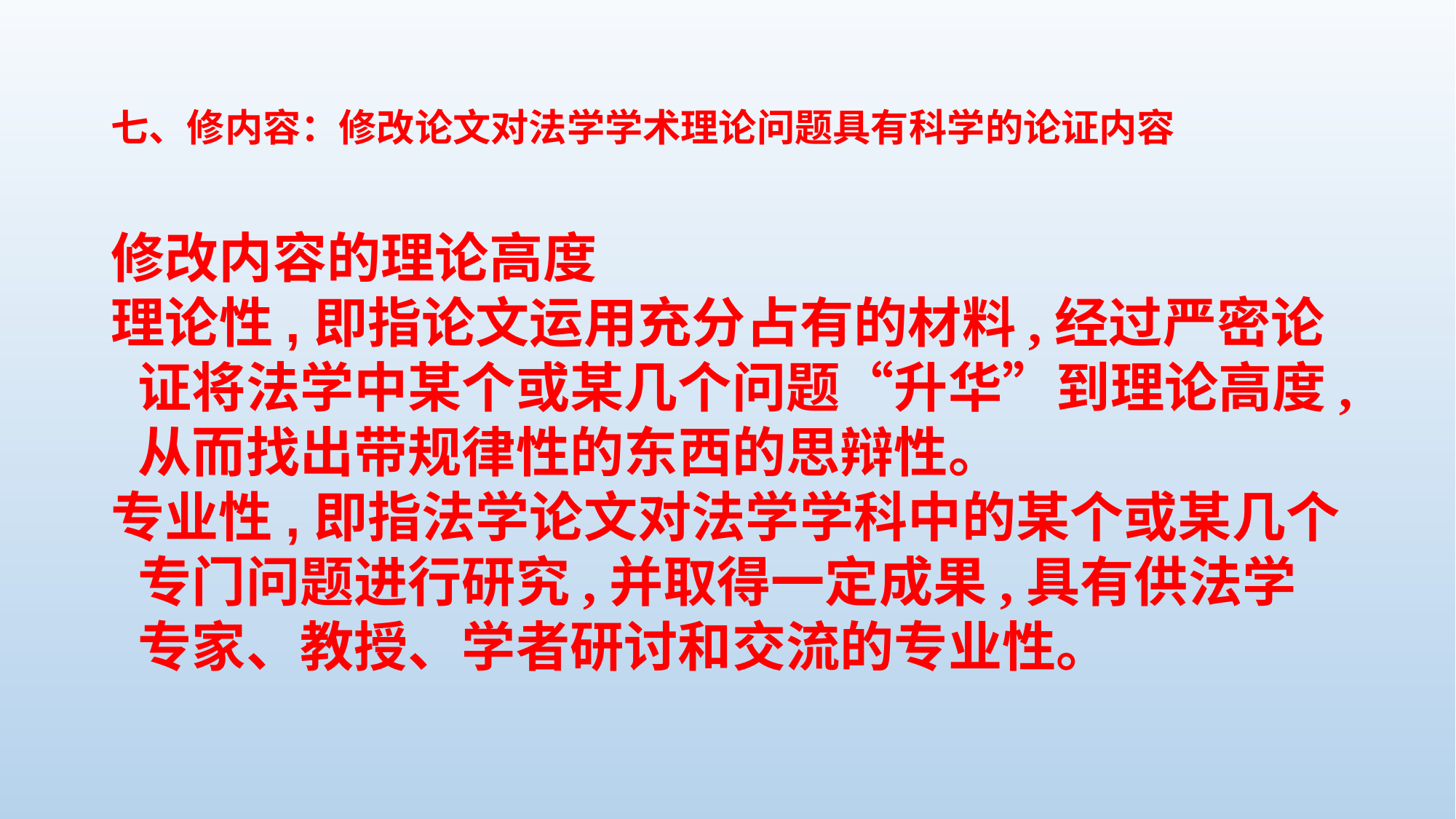

# 七、修内容：修改论文对法学学术理论问题具有科学的论证内容
修改内容的理论高度
理论性,即指论文运用充分占有的材料,经过严密论证将法学中某个或某几个问题“升华”到理论高度,从而找出带规律性的东西的思辩性。
专业性,即指法学论文对法学学科中的某个或某几个专门问题进行研究,并取得一定成果,具有供法学专家、教授、学者研讨和交流的专业性。